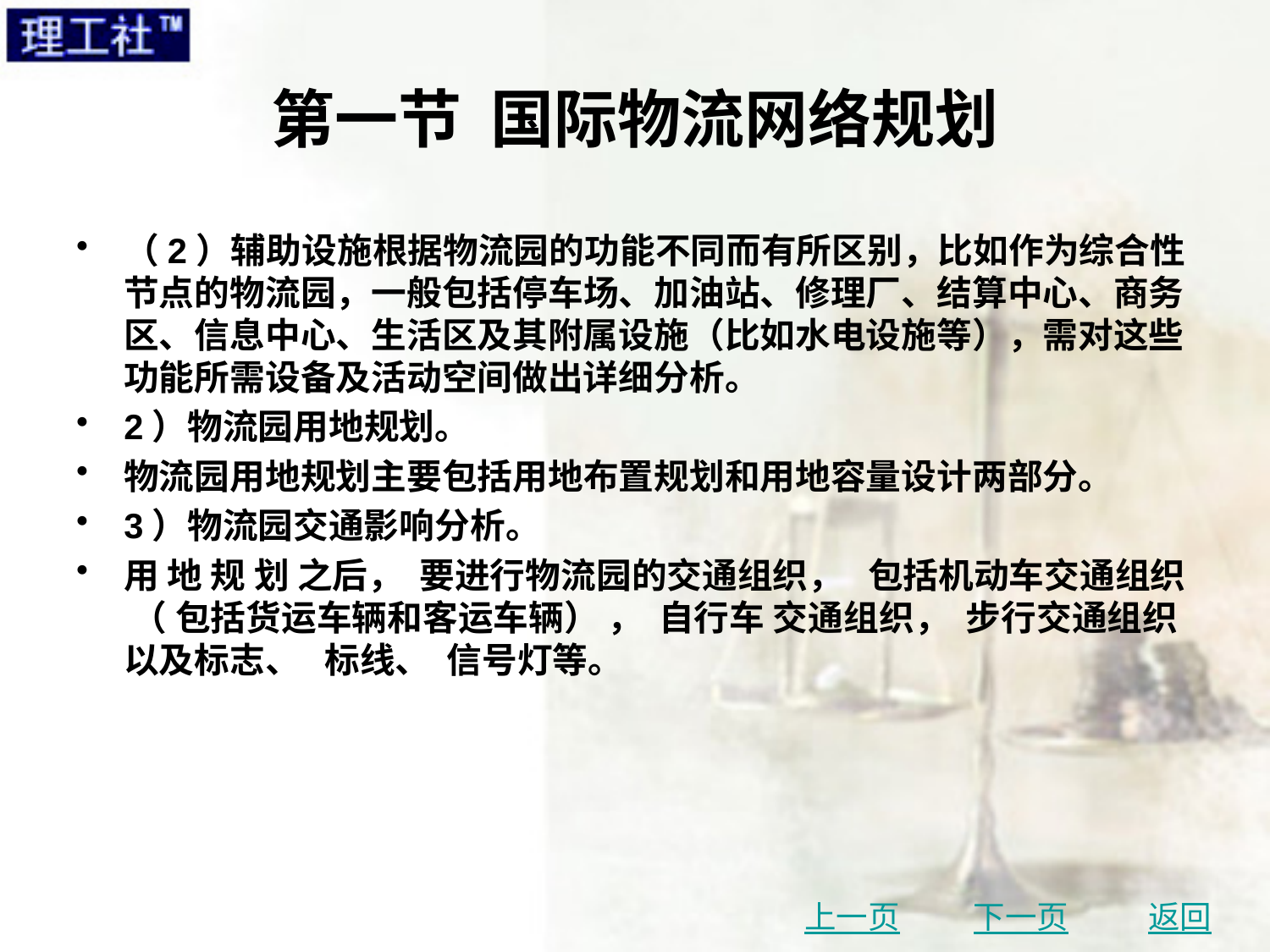

# 第一节  国际物流网络规划
（2）辅助设施根据物流园的功能不同而有所区别，比如作为综合性节点的物流园，一般包括停车场、加油站、修理厂、结算中心、商务区、信息中心、生活区及其附属设施（比如水电设施等），需对这些功能所需设备及活动空间做出详细分析。
2）物流园用地规划。
物流园用地规划主要包括用地布置规划和用地容量设计两部分。
3）物流园交通影响分析。
用 地 规 划 之后，  要进行物流园的交通组织，   包括机动车交通组织  （ 包括货运车辆和客运车辆） ，  自行车 交通组织，  步行交通组织以及标志、   标线、  信号灯等。

上一页
下一页
返回